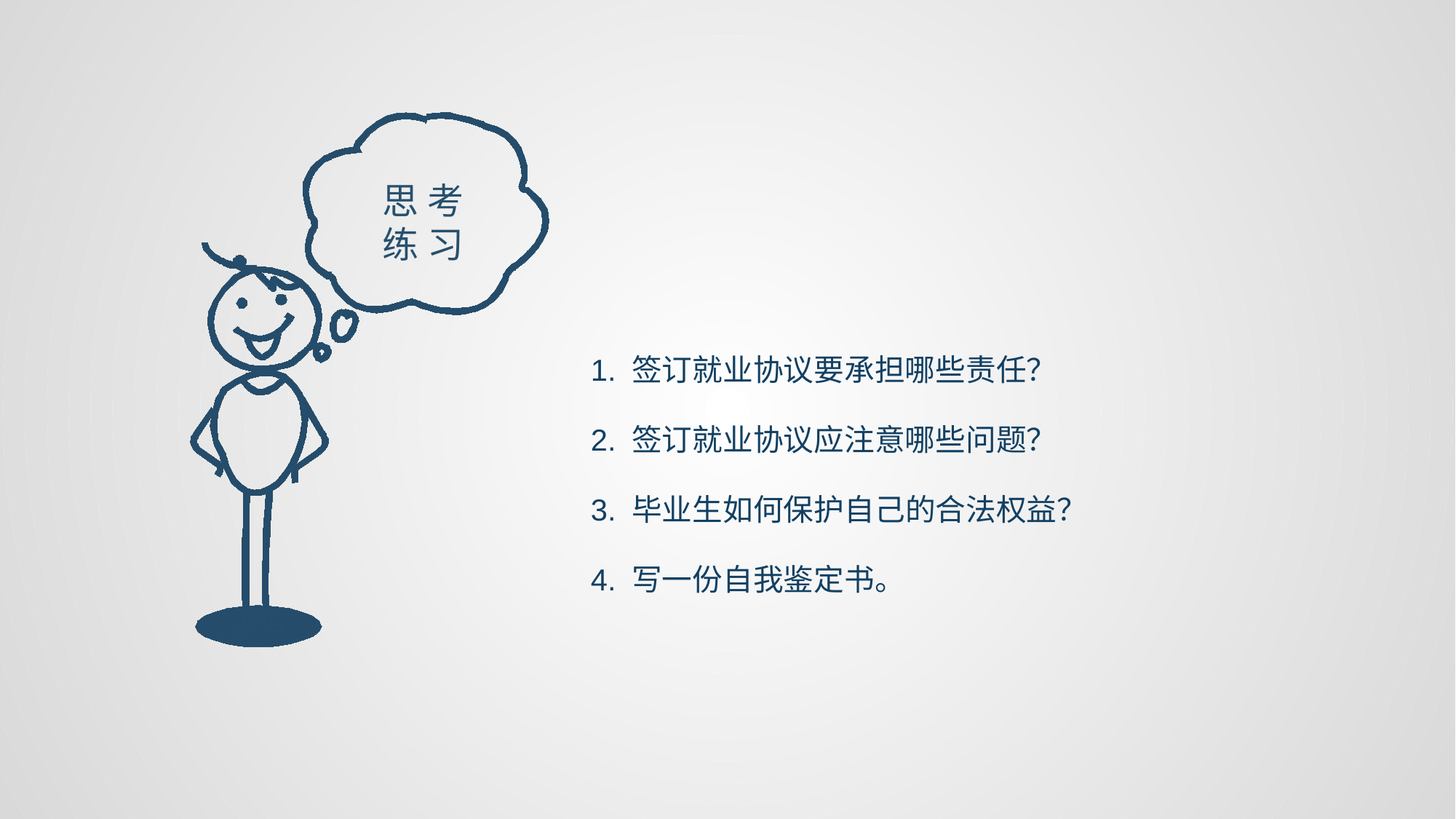

思 考练 习
1. 签订就业协议要承担哪些责任？
2. 签订就业协议应注意哪些问题？
3. 毕业生如何保护自己的合法权益？
4. 写一份自我鉴定书。